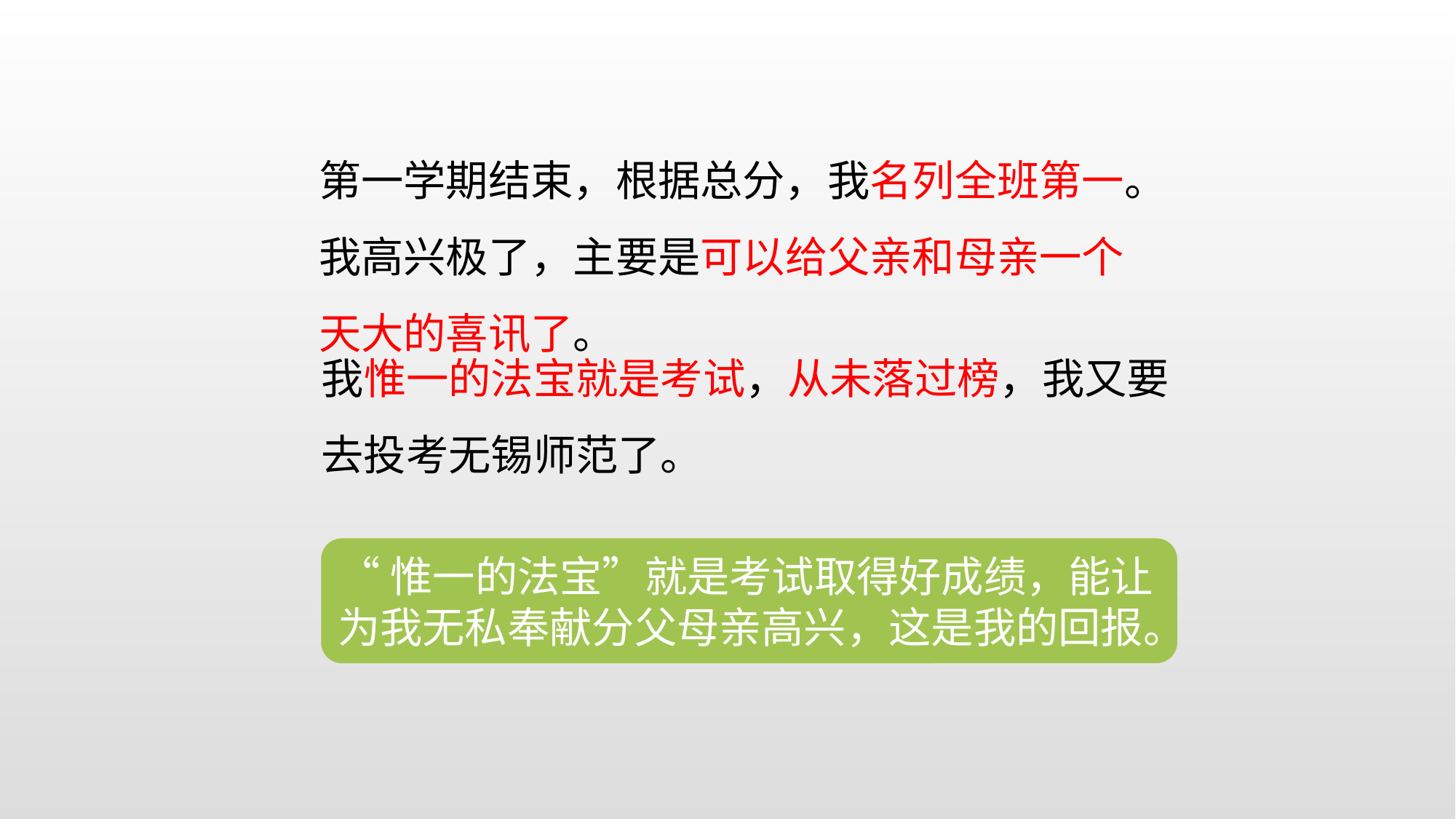

第一学期结束，根据总分，我名列全班第一。我高兴极了，主要是可以给父亲和母亲一个天大的喜讯了。

我惟一的法宝就是考试，从未落过榜，我又要去投考无锡师范了。
“惟一的法宝”就是考试取得好成绩，能让为我无私奉献分父母亲高兴，这是我的回报。